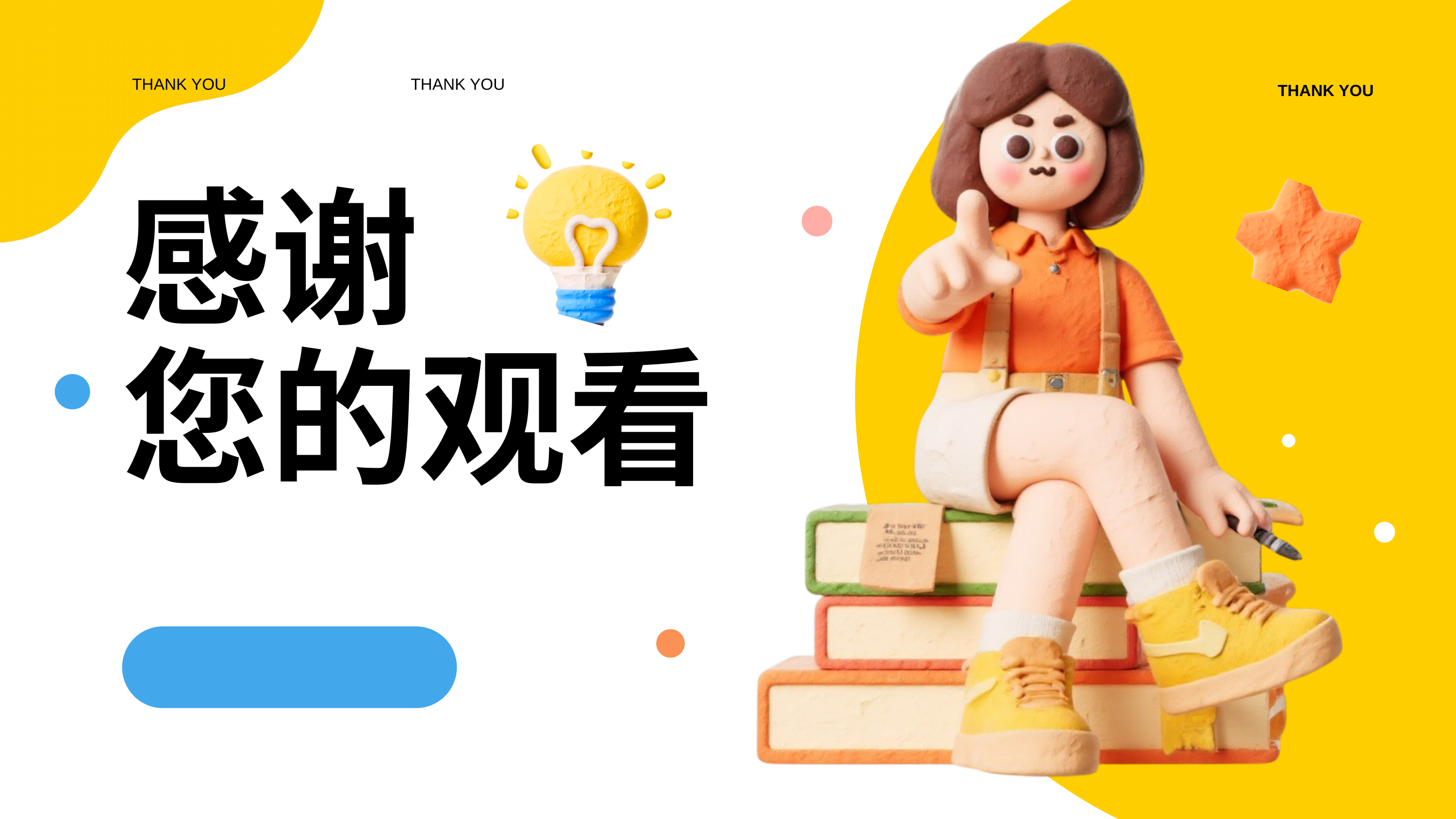

THANK YOU
THANK YOU
THANK YOU

感谢
您的观看